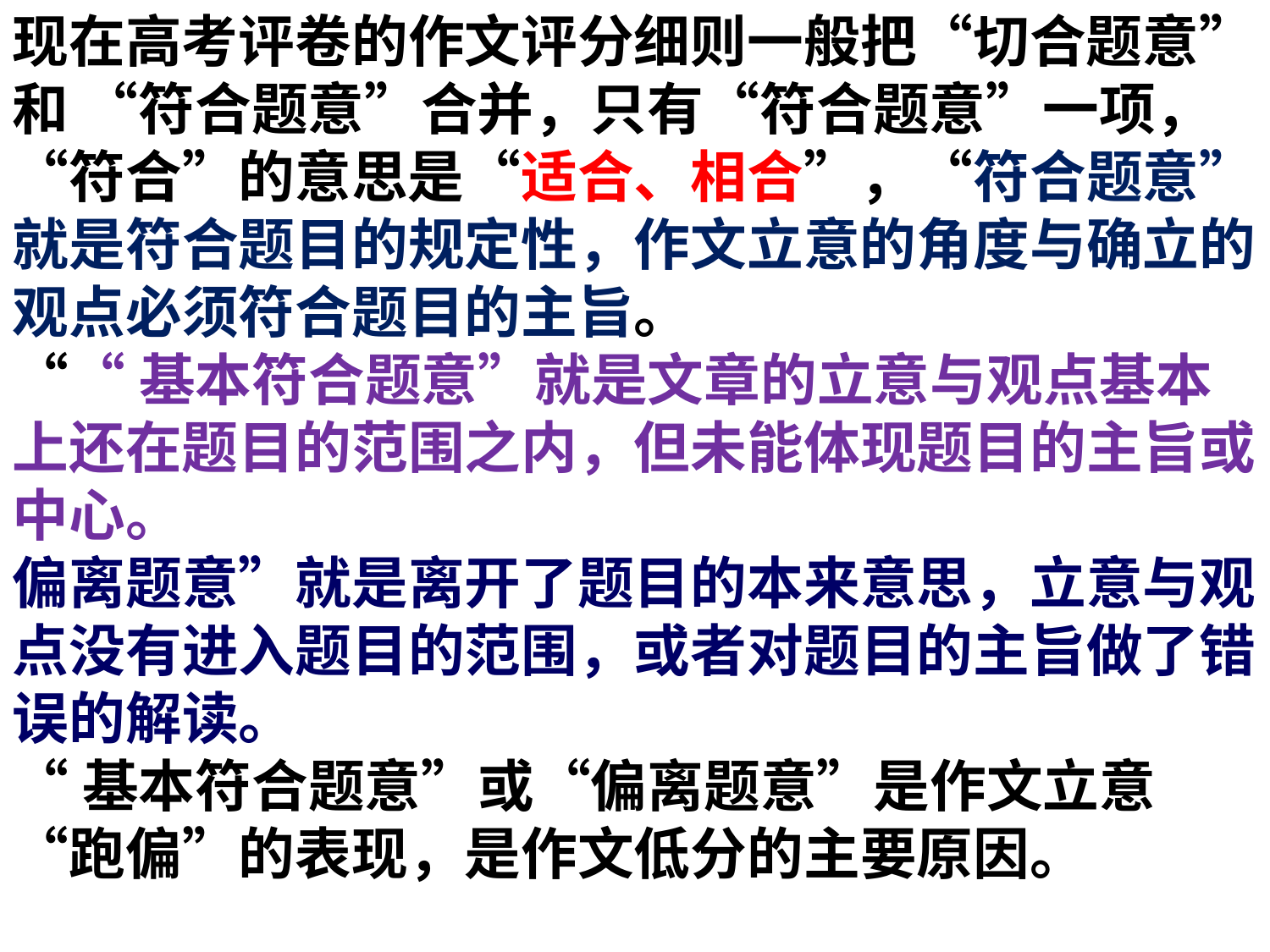

现在高考评卷的作文评分细则一般把“切合题意”和 “符合题意”合并，只有“符合题意”一项， “符合”的意思是“适合、相合”，“符合题意”就是符合题目的规定性，作文立意的角度与确立的观点必须符合题目的主旨。
““基本符合题意”就是文章的立意与观点基本上还在题目的范围之内，但未能体现题目的主旨或中心。
偏离题意”就是离开了题目的本来意思，立意与观点没有进入题目的范围，或者对题目的主旨做了错误的解读。
“基本符合题意”或“偏离题意”是作文立意“跑偏”的表现，是作文低分的主要原因。